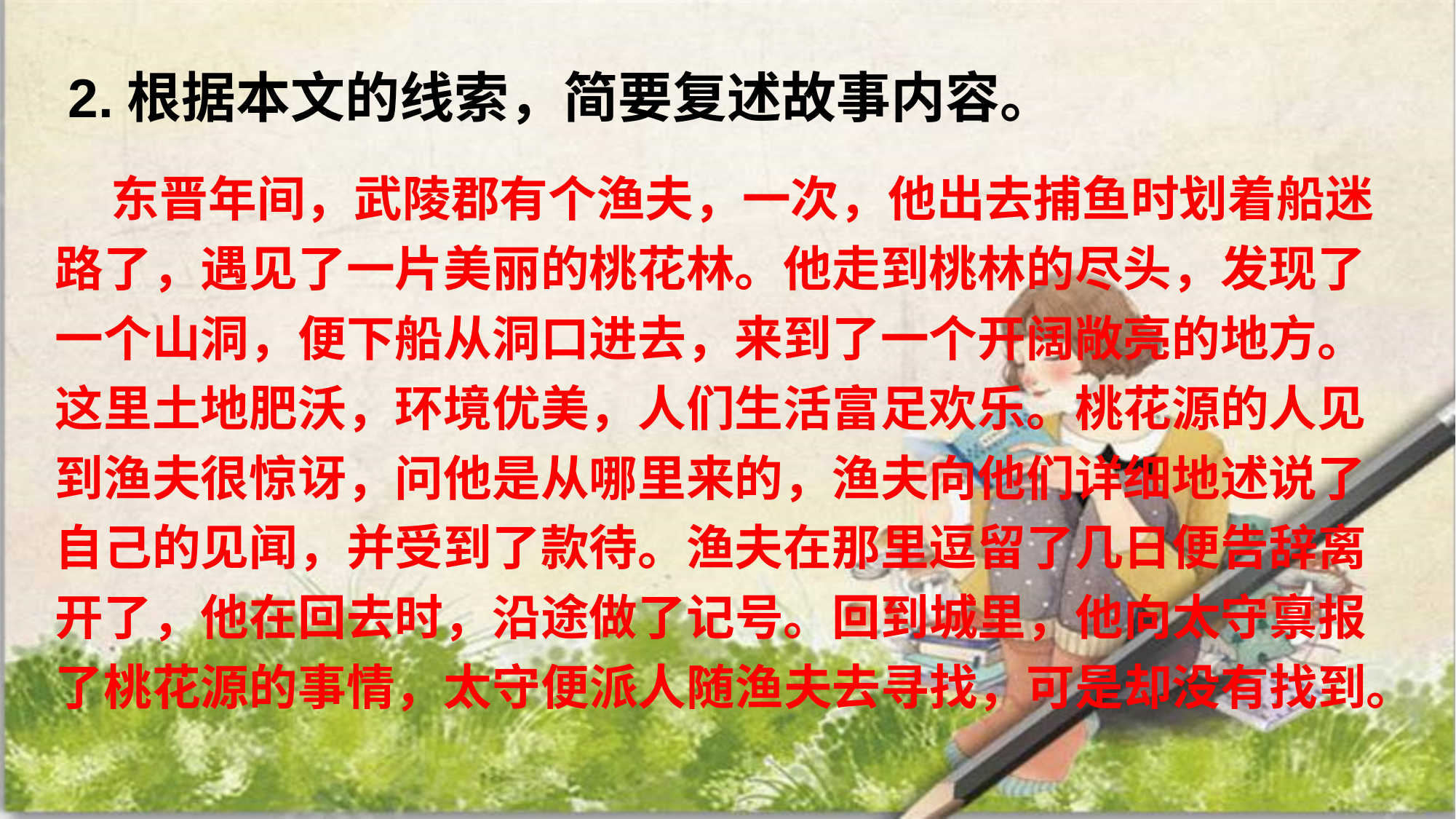

2.根据本文的线索，简要复述故事内容。
    东晋年间，武陵郡有个渔夫，一次，他出去捕鱼时划着船迷路了，遇见了一片美丽的桃花林。他走到桃林的尽头，发现了一个山洞，便下船从洞口进去，来到了一个开阔敞亮的地方。这里土地肥沃，环境优美，人们生活富足欢乐。桃花源的人见到渔夫很惊讶，问他是从哪里来的，渔夫向他们详细地述说了自己的见闻，并受到了款待。渔夫在那里逗留了几日便告辞离开了，他在回去时，沿途做了记号。回到城里，他向太守禀报了桃花源的事情，太守便派人随渔夫去寻找，可是却没有找到。